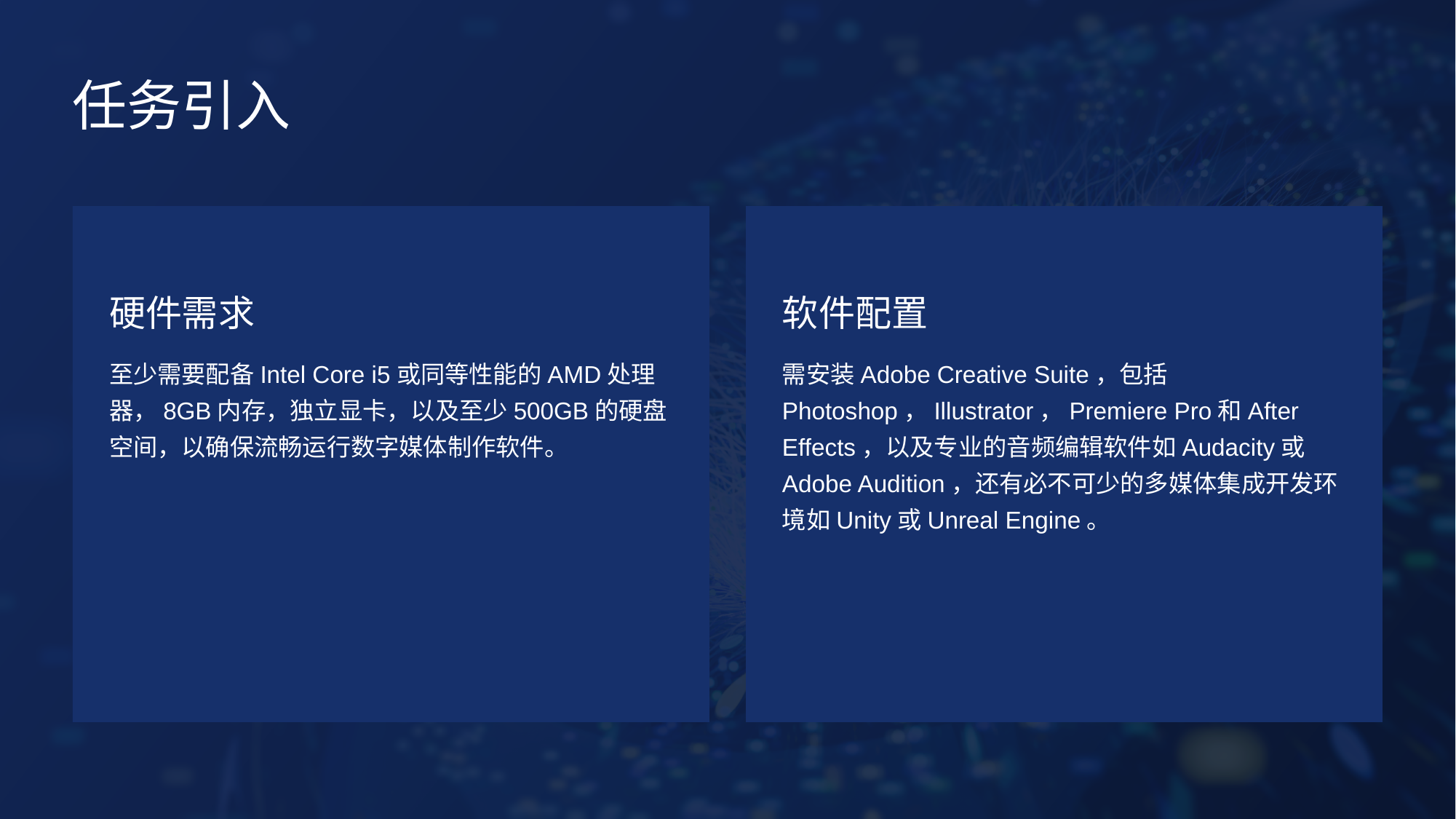

任务引入

硬件需求
软件配置
至少需要配备Intel Core i5或同等性能的AMD处理器，8GB内存，独立显卡，以及至少500GB的硬盘空间，以确保流畅运行数字媒体制作软件。
需安装Adobe Creative Suite，包括Photoshop，Illustrator，Premiere Pro和After Effects，以及专业的音频编辑软件如Audacity或Adobe Audition，还有必不可少的多媒体集成开发环境如Unity或Unreal Engine。